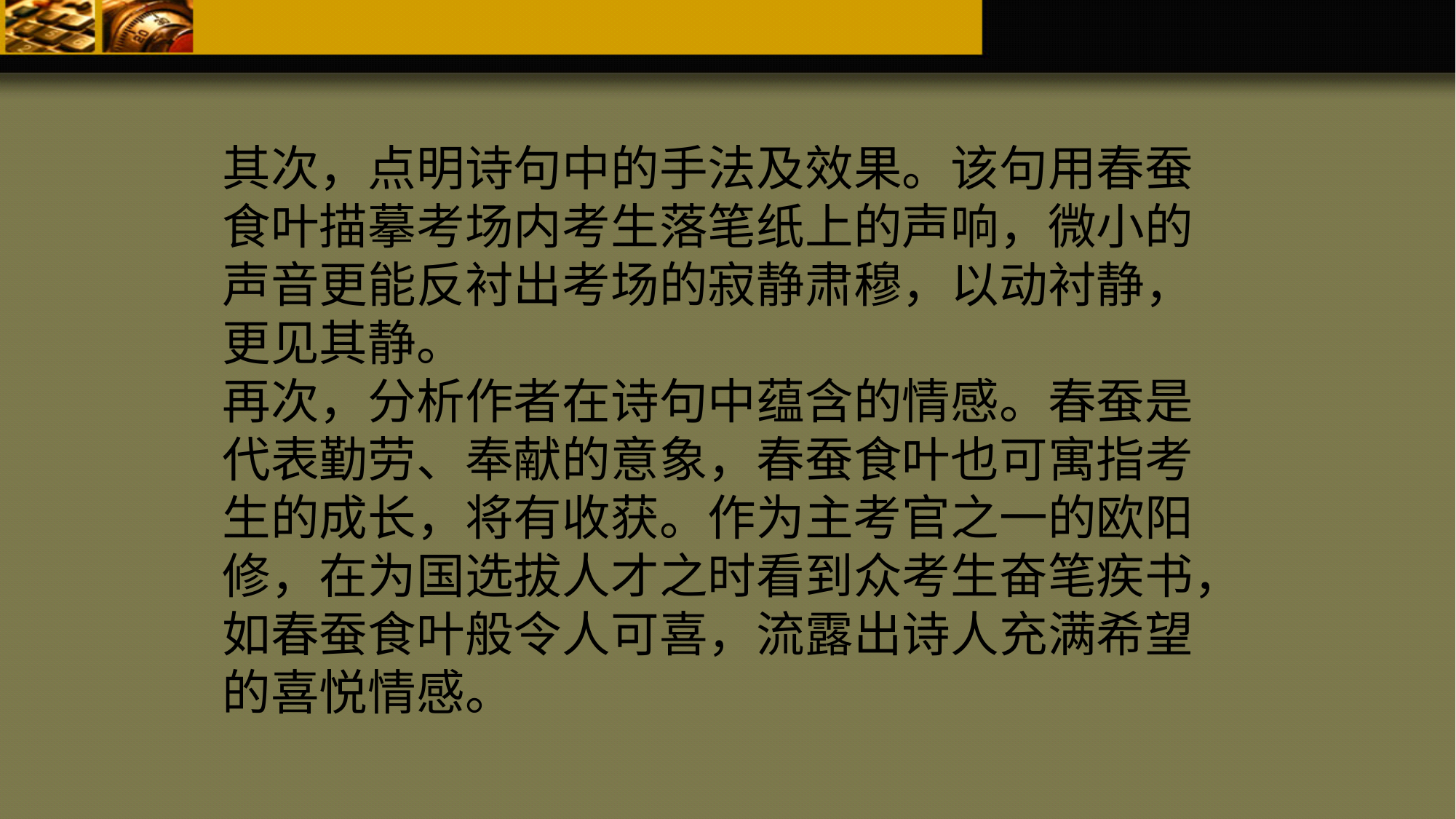

其次，点明诗句中的手法及效果。该句用春蚕食叶描摹考场内考生落笔纸上的声响，微小的声音更能反衬出考场的寂静肃穆，以动衬静，更见其静。
再次，分析作者在诗句中蕴含的情感。春蚕是代表勤劳、奉献的意象，春蚕食叶也可寓指考生的成长，将有收获。作为主考官之一的欧阳修，在为国选拔人才之时看到众考生奋笔疾书，如春蚕食叶般令人可喜，流露出诗人充满希望的喜悦情感。